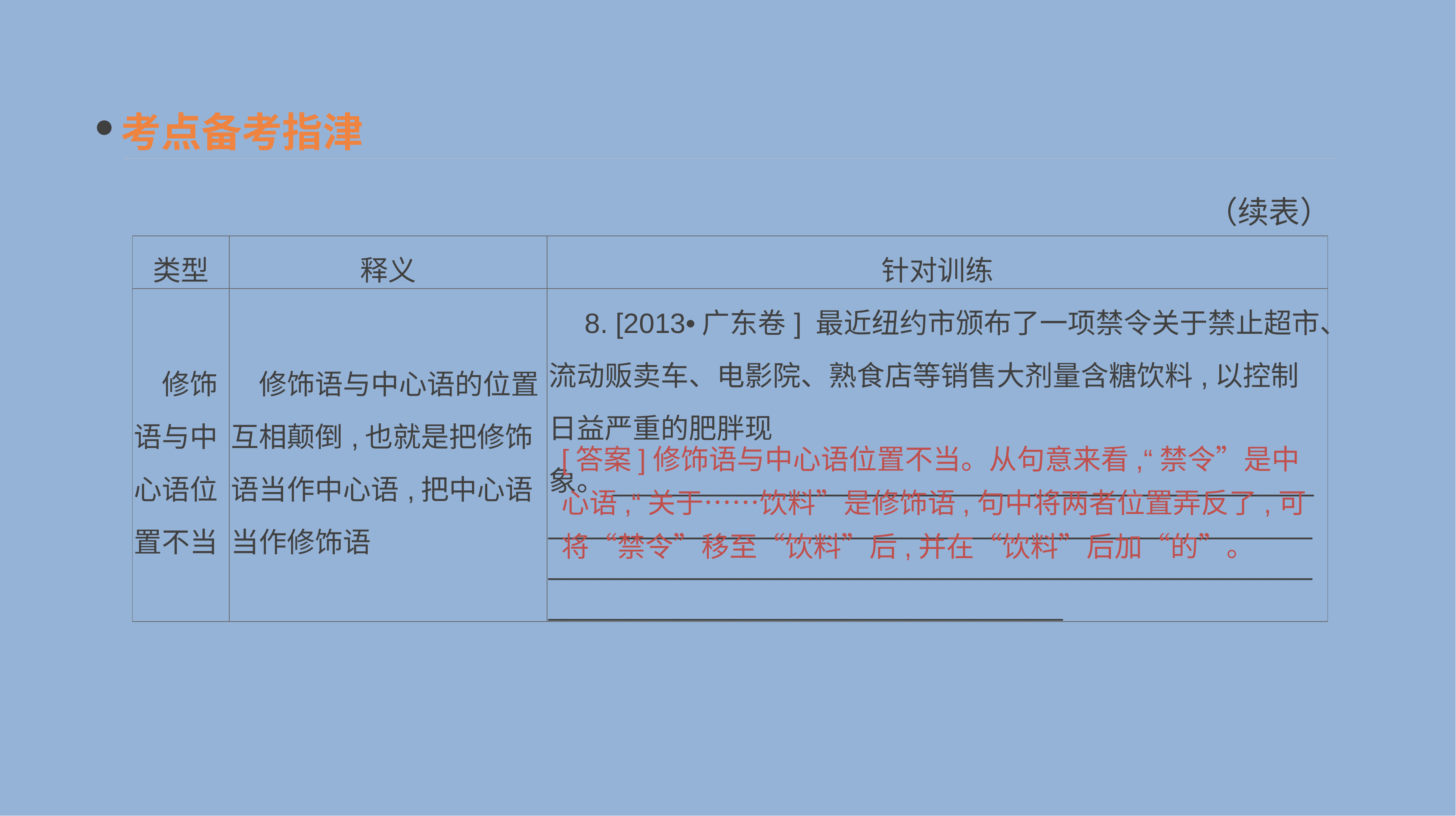

考点备考指津

（续表）
| 类型 | 释义 | 针对训练 |
| --- | --- | --- |
| 修饰语与中心语位置不当 | 修饰语与中心语的位置互相颠倒,也就是把修饰语当作中心语,把中心语当作修饰语 | 8. [2013•广东卷] 最近纽约市颁布了一项禁令关于禁止超市、流动贩卖车、电影院、熟食店等销售大剂量含糖饮料,以控制日益严重的肥胖现象。\_\_\_\_\_\_\_\_\_\_\_\_\_\_\_\_\_\_\_\_\_\_\_\_\_\_\_\_\_\_\_\_\_\_\_\_\_\_\_\_\_\_\_\_\_\_\_\_\_\_\_\_\_\_\_\_\_\_\_\_\_\_\_\_\_\_\_\_\_\_\_\_\_\_\_\_\_\_\_\_\_\_\_\_\_\_\_\_\_\_\_\_\_\_\_\_\_\_\_\_\_\_\_\_\_\_\_\_\_\_\_\_\_\_\_\_\_\_\_\_\_\_\_\_\_\_\_\_\_\_\_\_\_\_\_\_\_\_\_\_\_\_\_\_\_\_\_\_\_\_\_\_\_\_\_\_\_\_\_\_\_\_\_\_\_\_\_\_\_\_\_\_\_\_\_\_ |
[答案]修饰语与中心语位置不当。从句意来看,“禁令”是中心语,“关于……饮料”是修饰语,句中将两者位置弄反了,可将“禁令”移至“饮料”后,并在“饮料”后加“的”。